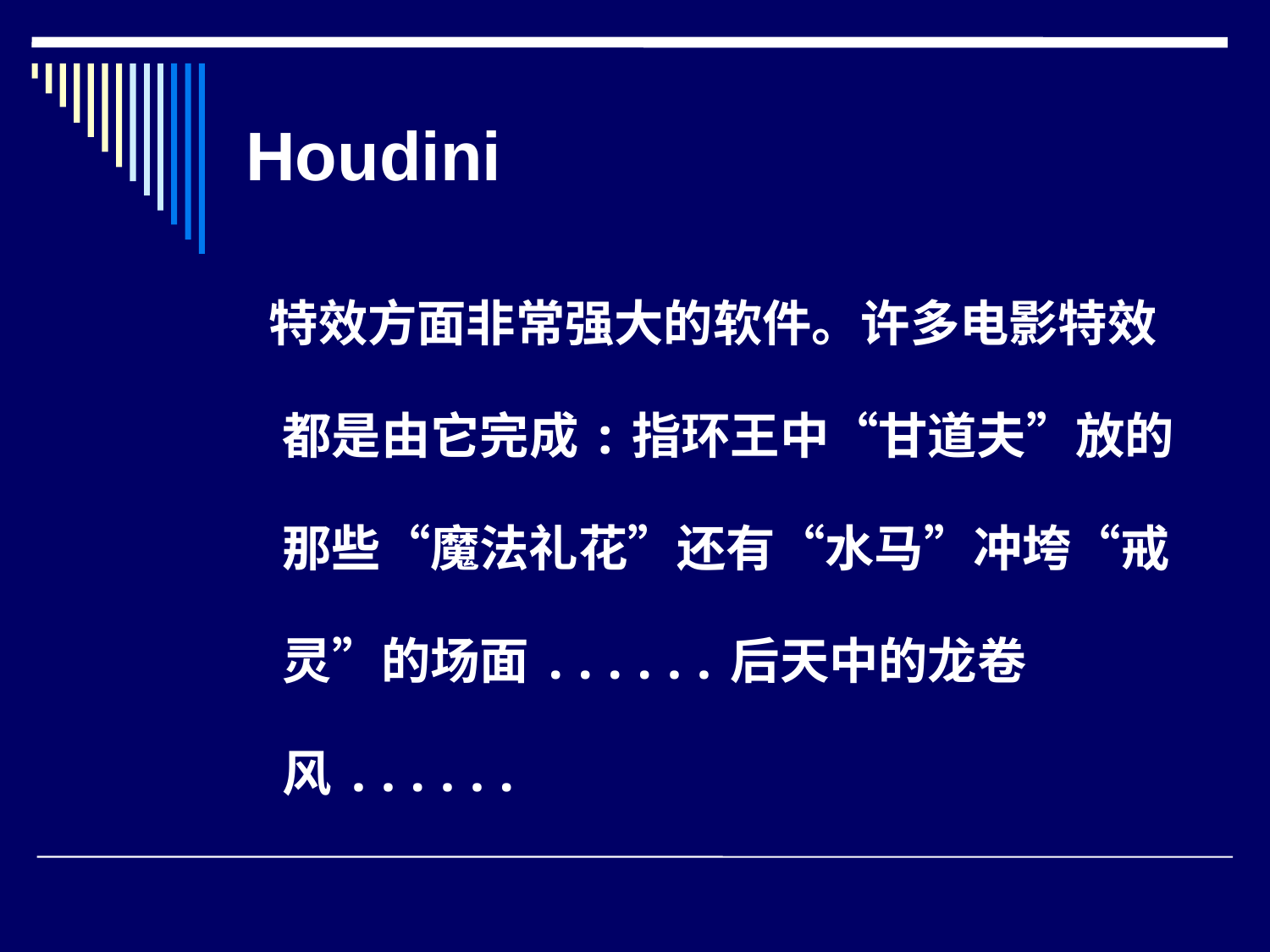

# Houdini
  特效方面非常强大的软件。许多电影特效都是由它完成:指环王中“甘道夫”放的那些“魔法礼花”还有“水马”冲垮“戒灵”的场面......后天中的龙卷风......